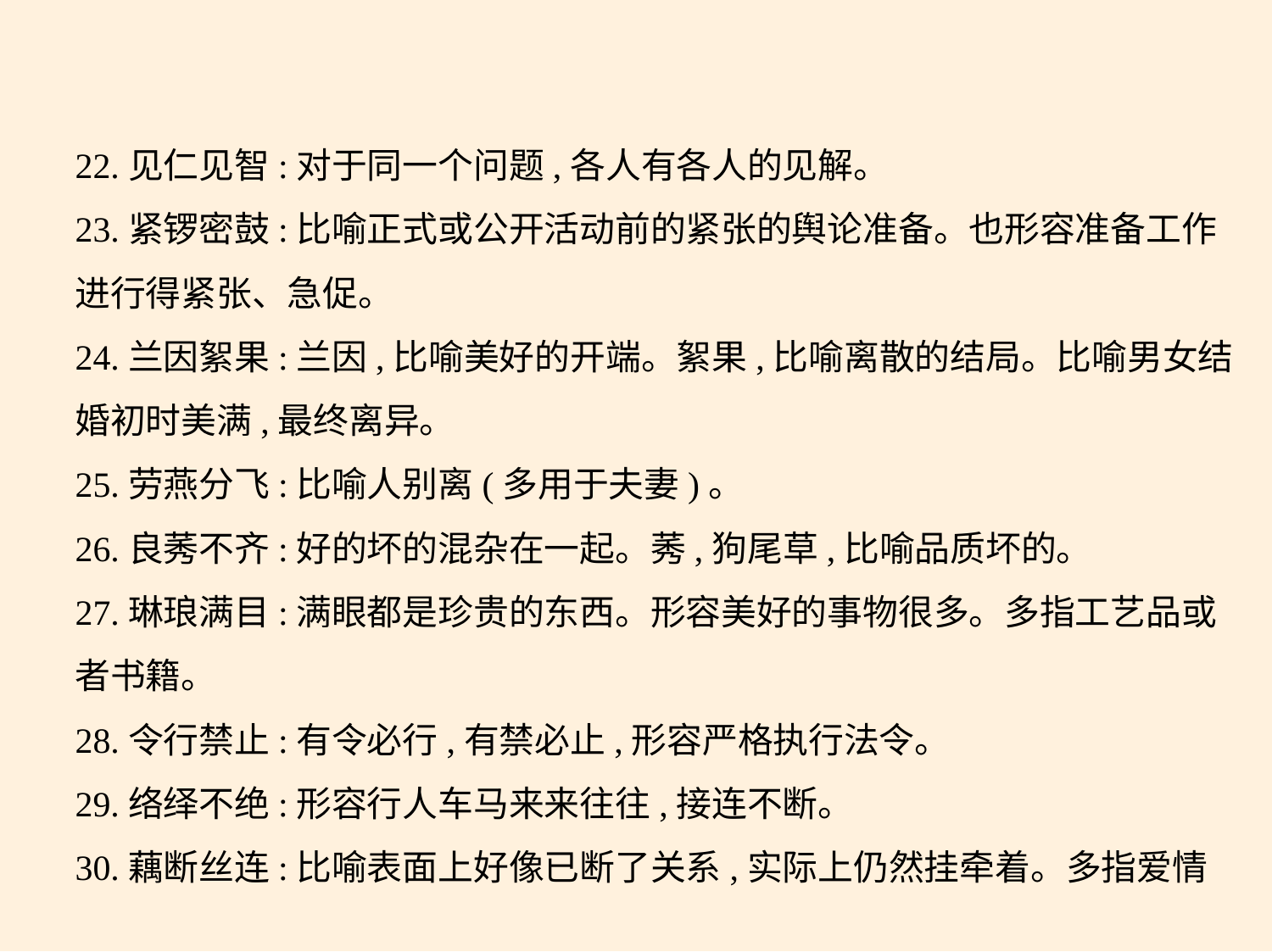

22.见仁见智:对于同一个问题,各人有各人的见解。
23.紧锣密鼓:比喻正式或公开活动前的紧张的舆论准备。也形容准备工作
进行得紧张、急促。
24.兰因絮果:兰因,比喻美好的开端。絮果,比喻离散的结局。比喻男女结
婚初时美满,最终离异。
25.劳燕分飞:比喻人别离(多用于夫妻)。
26.良莠不齐:好的坏的混杂在一起。莠,狗尾草,比喻品质坏的。
27.琳琅满目:满眼都是珍贵的东西。形容美好的事物很多。多指工艺品或
者书籍。
28.令行禁止:有令必行,有禁必止,形容严格执行法令。
29.络绎不绝:形容行人车马来来往往,接连不断。
30.藕断丝连:比喻表面上好像已断了关系,实际上仍然挂牵着。多指爱情